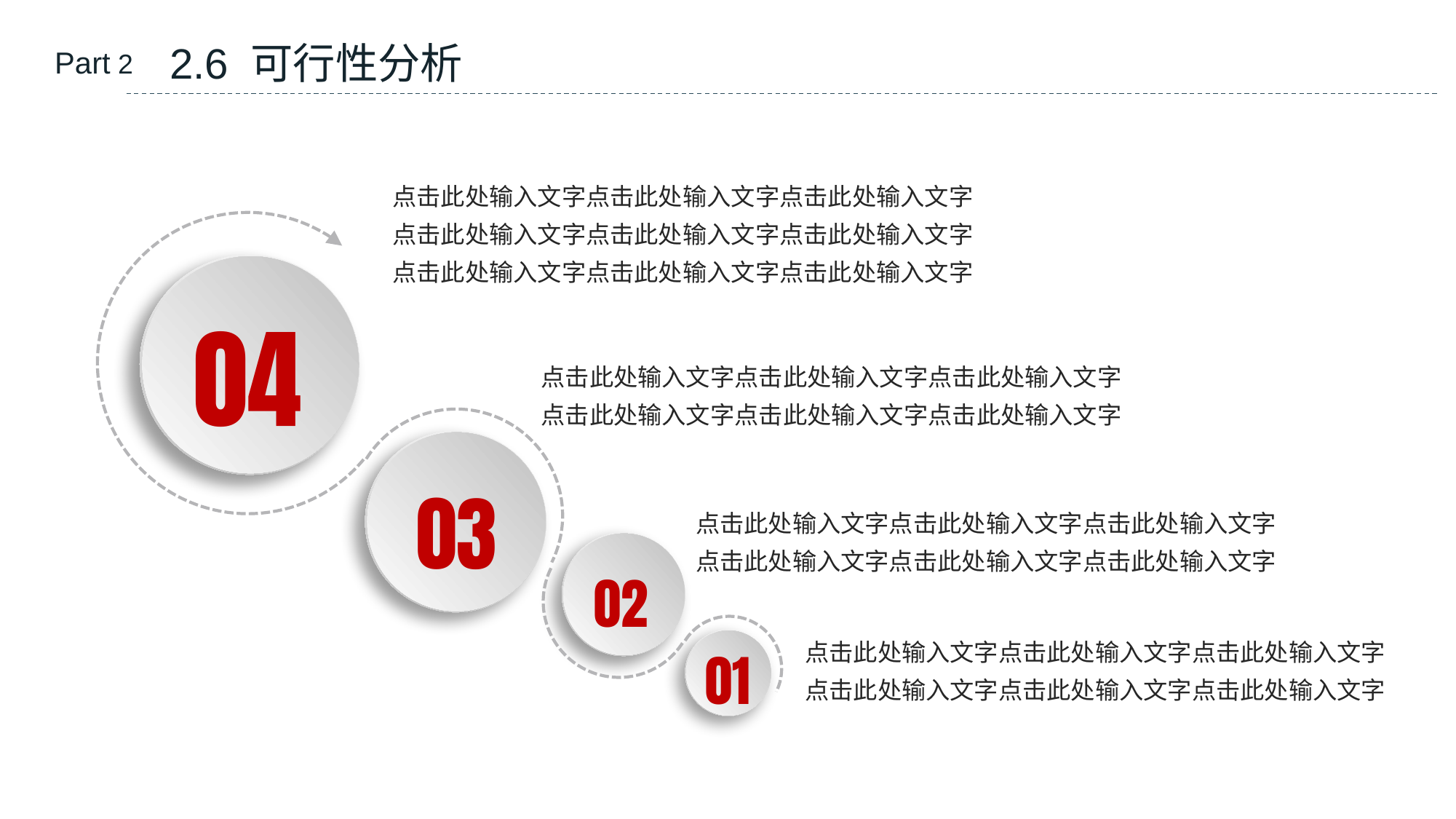

2.6 可行性分析
Part 2
点击此处输入文字点击此处输入文字点击此处输入文字
点击此处输入文字点击此处输入文字点击此处输入文字
点击此处输入文字点击此处输入文字点击此处输入文字

04

点击此处输入文字点击此处输入文字点击此处输入文字
点击此处输入文字点击此处输入文字点击此处输入文字
03

点击此处输入文字点击此处输入文字点击此处输入文字
点击此处输入文字点击此处输入文字点击此处输入文字
02

点击此处输入文字点击此处输入文字点击此处输入文字
点击此处输入文字点击此处输入文字点击此处输入文字
01